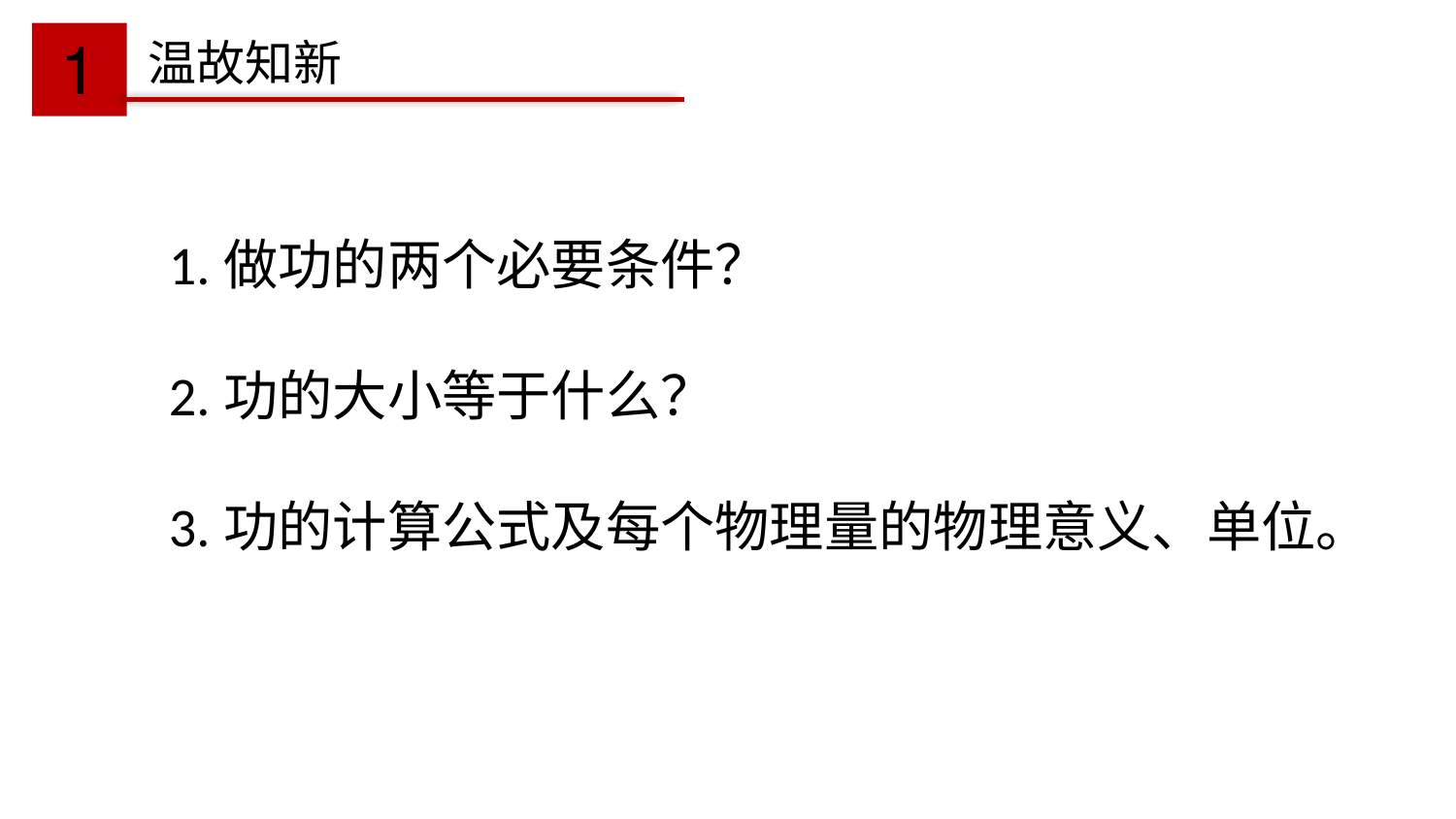

1
温故知新
1.做功的两个必要条件？

2.功的大小等于什么？

3.功的计算公式及每个物理量的物理意义、单位。